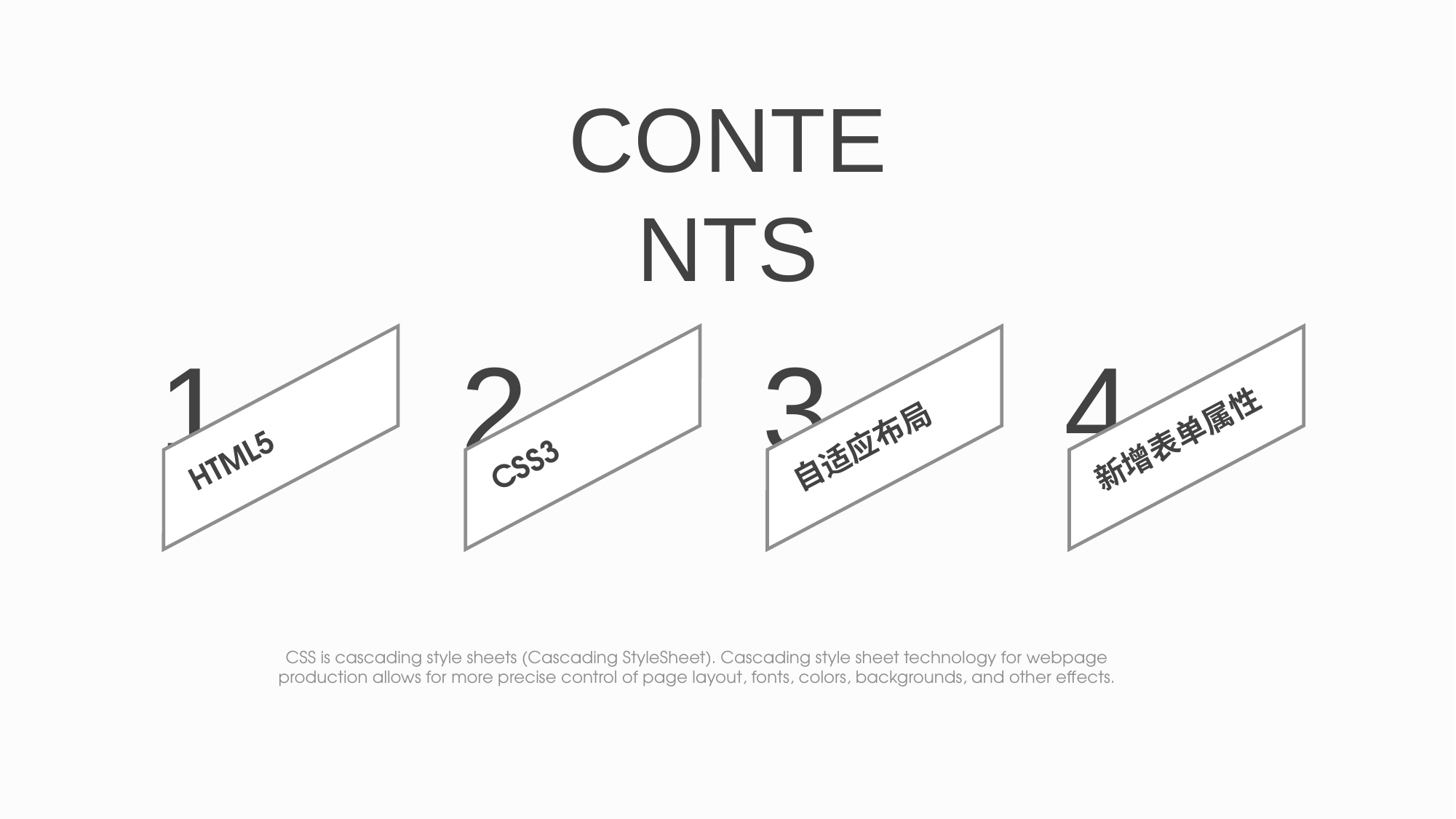

CONTENTS
1

HTML5
2

CSS3
3

自适应布局
4

新增表单属性
CSS is cascading style sheets (Cascading StyleSheet). Cascading style sheet technology for webpage production allows for more precise control of page layout, fonts, colors, backgrounds, and other effects.